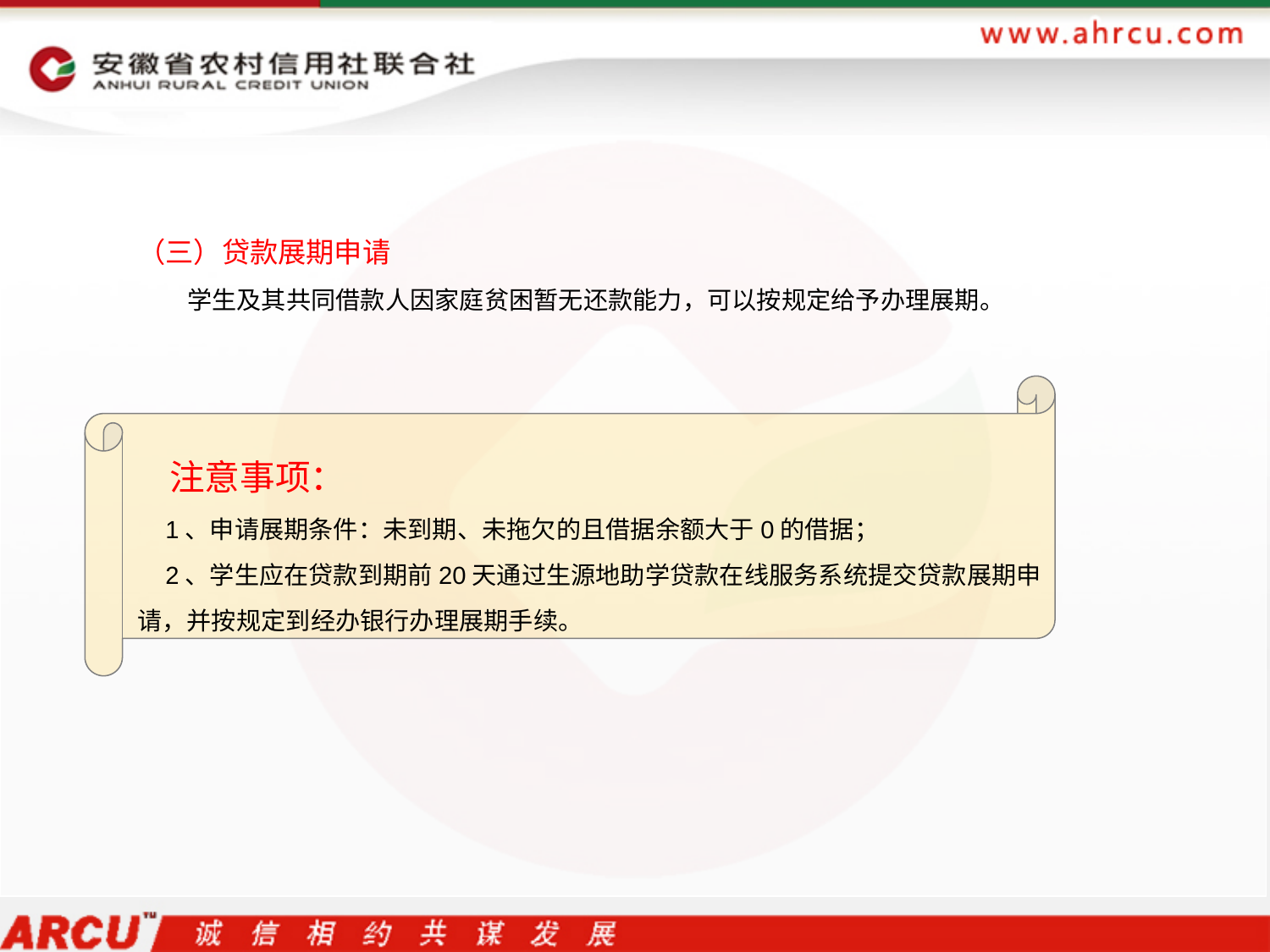

（三）贷款展期申请
        学生及其共同借款人因家庭贫困暂无还款能力，可以按规定给予办理展期。

   注意事项：
    1、申请展期条件：未到期、未拖欠的且借据余额大于0的借据；
    2、学生应在贷款到期前20天通过生源地助学贷款在线服务系统提交贷款展期申
请，并按规定到经办银行办理展期手续。